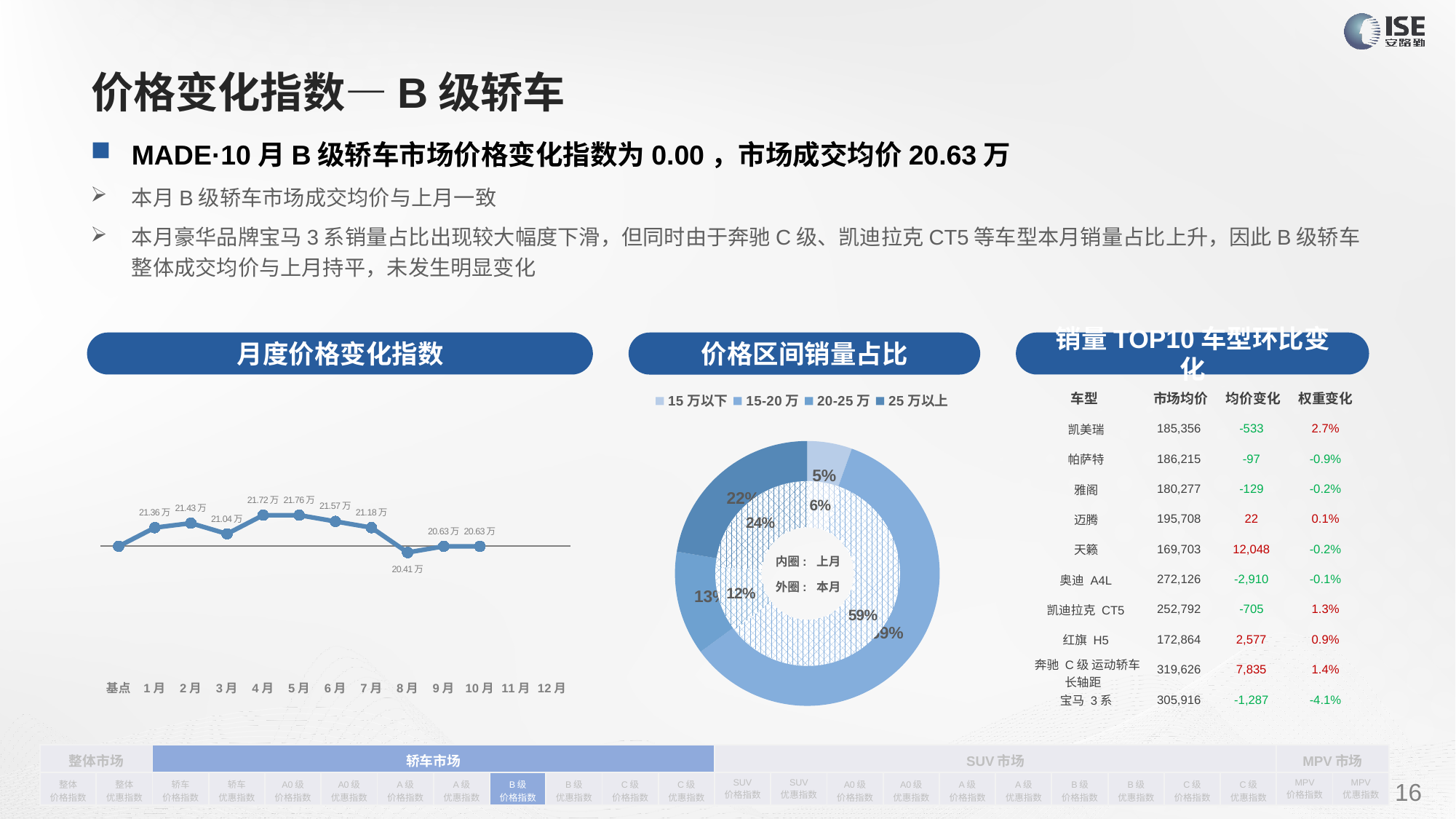

# 价格变化指数—B级轿车
MADE·10月B级轿车市场价格变化指数为0.00，市场成交均价20.63万
本月B级轿车市场成交均价与上月一致
本月豪华品牌宝马3系销量占比出现较大幅度下滑，但同时由于奔驰C级、凯迪拉克CT5等车型本月销量占比上升，因此B级轿车整体成交均价与上月持平，未发生明显变化
月度价格变化指数

销量TOP10车型环比变化

价格区间销量占比

| 车型 | 市场均价 | 均价变化 | 权重变化 |
| --- | --- | --- | --- |
| 凯美瑞 | 185,356 | -533 | 2.7% |
| 帕萨特 | 186,215 | -97 | -0.9% |
| 雅阁 | 180,277 | -129 | -0.2% |
| 迈腾 | 195,708 | 22 | 0.1% |
| 天籁 | 169,703 | 12,048 | -0.2% |
| 奥迪 A4L | 272,126 | -2,910 | -0.1% |
| 凯迪拉克 CT5 | 252,792 | -705 | 1.3% |
| 红旗 H5 | 172,864 | 2,577 | 0.9% |
| 奔驰 C级 运动轿车 长轴距 | 319,626 | 7,835 | 1.4% |
| 宝马 3系 | 305,916 | -1,287 | -4.1% |

### Chart

| Category | 销量 |
|---|---|
| 15万以下 | 9339.0 |
| 15-20万 | 101651.0 |
| 20-25万 | 21740.0 |
| 25万以上 | 38231.0 |

### Chart

| Category | Y2022 |
|---|---|
| 基点 | 0.0 |
| 1月 | 0.03 |
| 2月 | 0.037158411890432896 |
| 3月 | 0.02 |
| 4月 | 0.05 |
| 5月 | 0.05 |
| 6月 | 0.04 |
| 7月 | 0.03 |
| 8月 | -0.01 |
| 9月 | 0.0 |
| 10月 | 0.0 |
| 11月 | None |
| 12月 | None |

### Chart

| Category | 销量 |
|---|---|
| 15万以下 | 11762.0 |
| 15-20万 | 116647.0 |
| 20-25万 | 23148.0 |
| 25万以上 | 47291.0 |
内圈:  上月
外圈:  本月
| 整体市场 |  | 轿车市场 |  |  |  |  |  |  |  |  |  | SUV市场 |  |  |  |  |  |  |  |  |  | MPV市场 |  |
| --- | --- | --- | --- | --- | --- | --- | --- | --- | --- | --- | --- | --- | --- | --- | --- | --- | --- | --- | --- | --- | --- | --- | --- |
| 整体 价格指数 | 整体 优惠指数 | 轿车 价格指数 | 轿车 优惠指数 | A0级 价格指数 | A0级 优惠指数 | A级 价格指数 | A级 优惠指数 | B级 价格指数 | B级 优惠指数 | C级 价格指数 | C级 优惠指数 | SUV 价格指数 | SUV 优惠指数 | A0级 价格指数 | A0级 优惠指数 | A级 价格指数 | A级 优惠指数 | B级 价格指数 | B级 优惠指数 | C级 价格指数 | C级 优惠指数 | MPV 价格指数 | MPV 优惠指数 |
请在插入菜单—页眉和页脚中修改此 文本
16